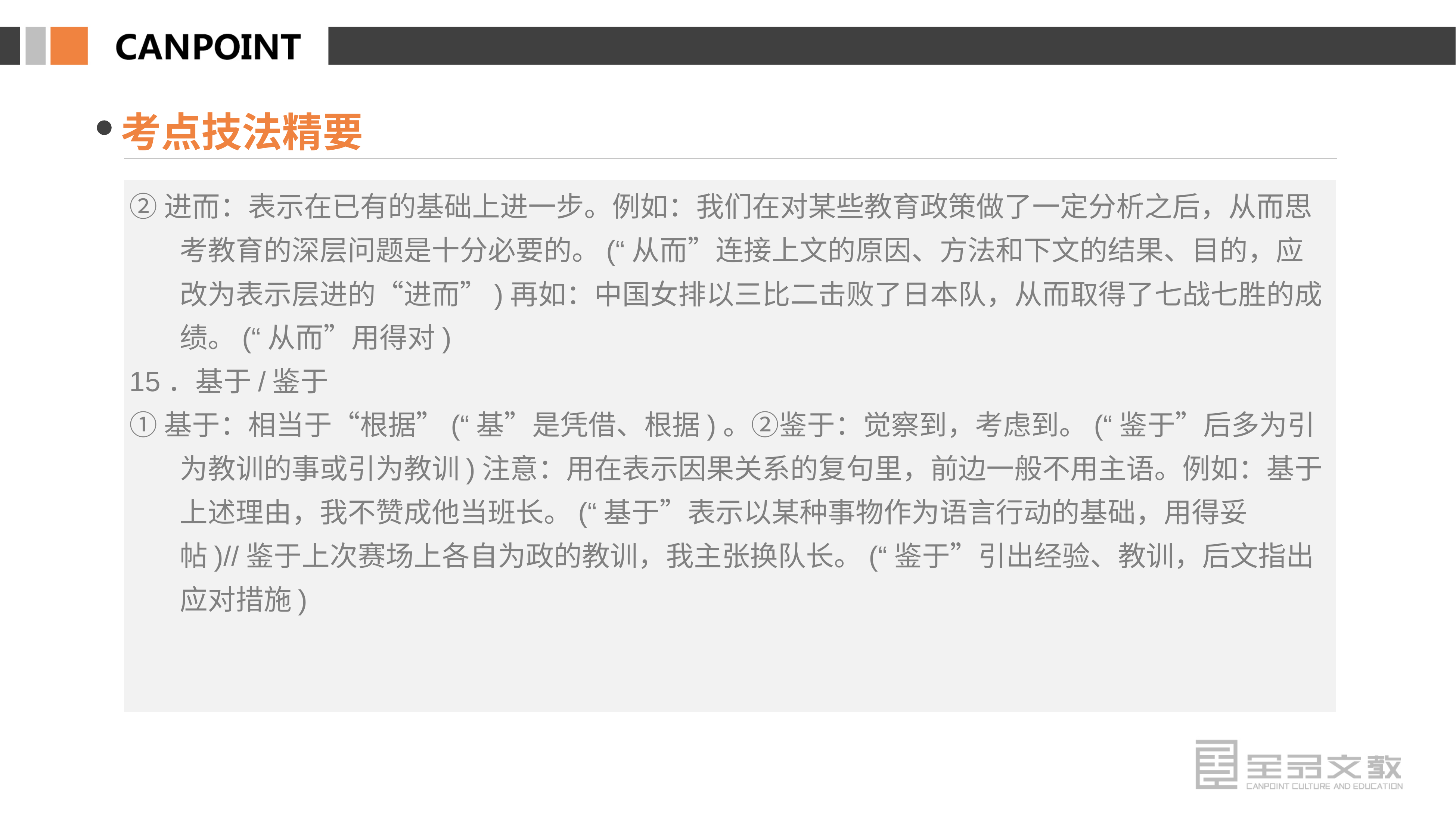

考点技法精要

②进而：表示在已有的基础上进一步。例如：我们在对某些教育政策做了一定分析之后，从而思考教育的深层问题是十分必要的。(“从而”连接上文的原因、方法和下文的结果、目的，应改为表示层进的“进而”)再如：中国女排以三比二击败了日本队，从而取得了七战七胜的成绩。(“从而”用得对)
15．基于/鉴于
①基于：相当于“根据”(“基”是凭借、根据)。②鉴于：觉察到，考虑到。(“鉴于”后多为引为教训的事或引为教训)注意：用在表示因果关系的复句里，前边一般不用主语。例如：基于上述理由，我不赞成他当班长。(“基于”表示以某种事物作为语言行动的基础，用得妥帖)//鉴于上次赛场上各自为政的教训，我主张换队长。(“鉴于”引出经验、教训，后文指出应对措施)